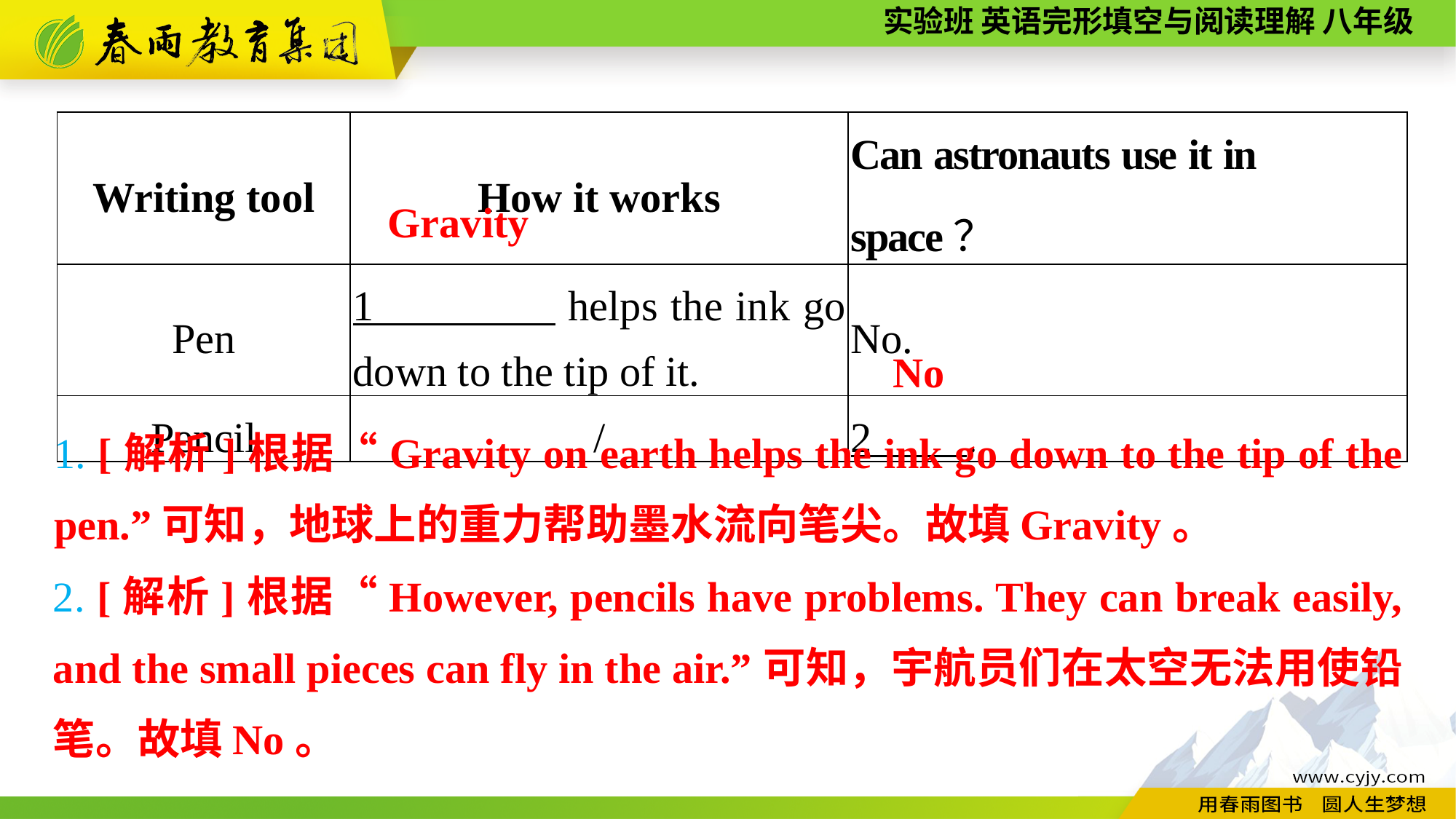

| Writing tool | How it works | Can astronauts use it in space？ |
| --- | --- | --- |
| Pen | 1 helps the ink go down to the tip of it. | No. |
| Pencil | / | 2 . |
Gravity
No
1. [解析]根据“Gravity on earth helps the ink go down to the tip of the pen.”可知，地球上的重力帮助墨水流向笔尖。故填Gravity。
2. [解析]根据“However, pencils have problems. They can break easily, and the small pieces can fly in the air.”可知，宇航员们在太空无法用使铅笔。故填No。